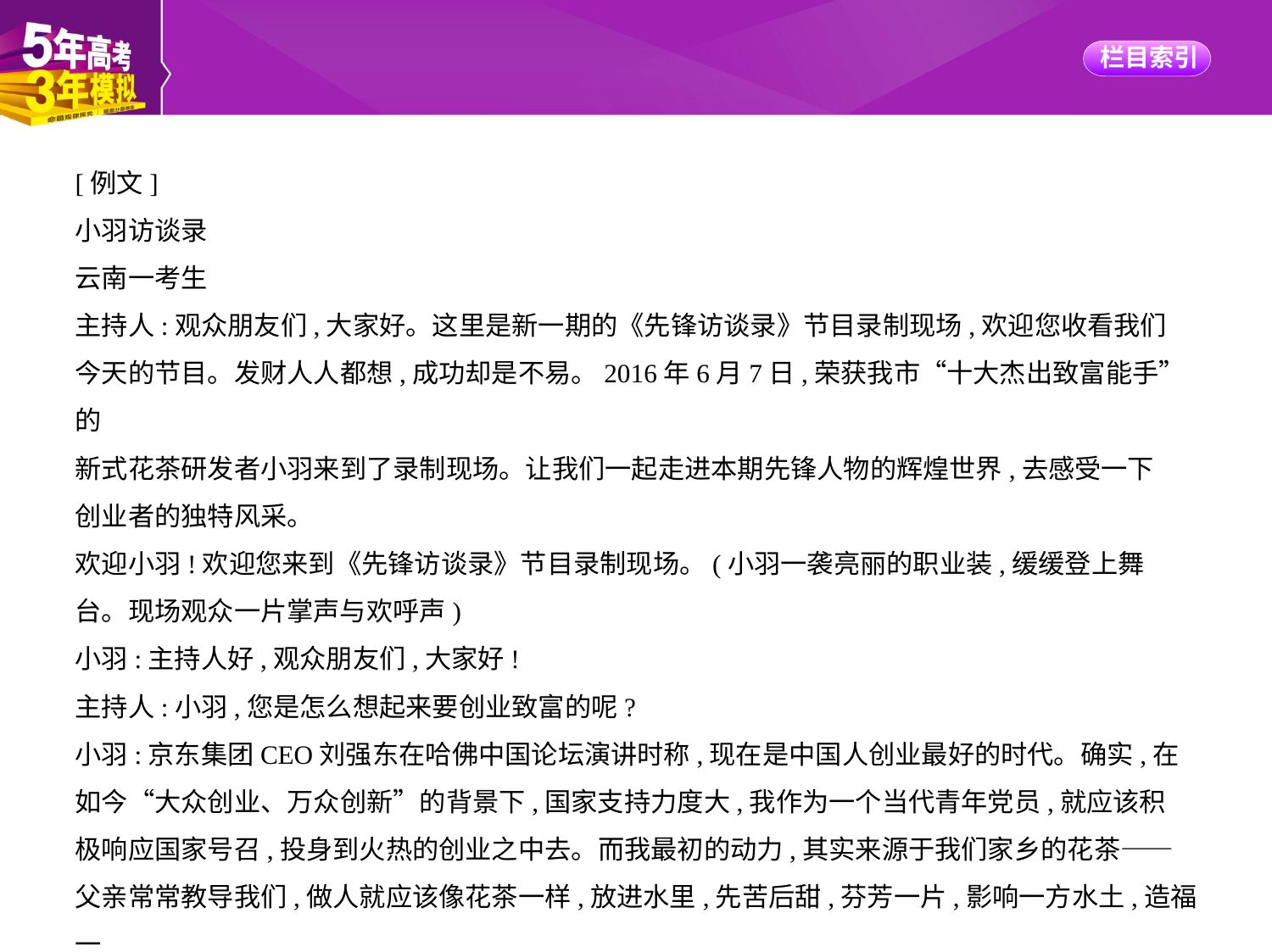

[例文]
小羽访谈录
云南一考生
主持人:观众朋友们,大家好。这里是新一期的《先锋访谈录》节目录制现场,欢迎您收看我们
今天的节目。发财人人都想,成功却是不易。2016年6月7日,荣获我市“十大杰出致富能手”的
新式花茶研发者小羽来到了录制现场。让我们一起走进本期先锋人物的辉煌世界,去感受一下
创业者的独特风采。
欢迎小羽!欢迎您来到《先锋访谈录》节目录制现场。(小羽一袭亮丽的职业装,缓缓登上舞
台。现场观众一片掌声与欢呼声)
小羽:主持人好,观众朋友们,大家好!
主持人:小羽,您是怎么想起来要创业致富的呢?
小羽:京东集团CEO刘强东在哈佛中国论坛演讲时称,现在是中国人创业最好的时代。确实,在
如今“大众创业、万众创新”的背景下,国家支持力度大,我作为一个当代青年党员,就应该积
极响应国家号召,投身到火热的创业之中去。而我最初的动力,其实来源于我们家乡的花茶——
父亲常常教导我们,做人就应该像花茶一样,放进水里,先苦后甜,芬芳一片,影响一方水土,造福一